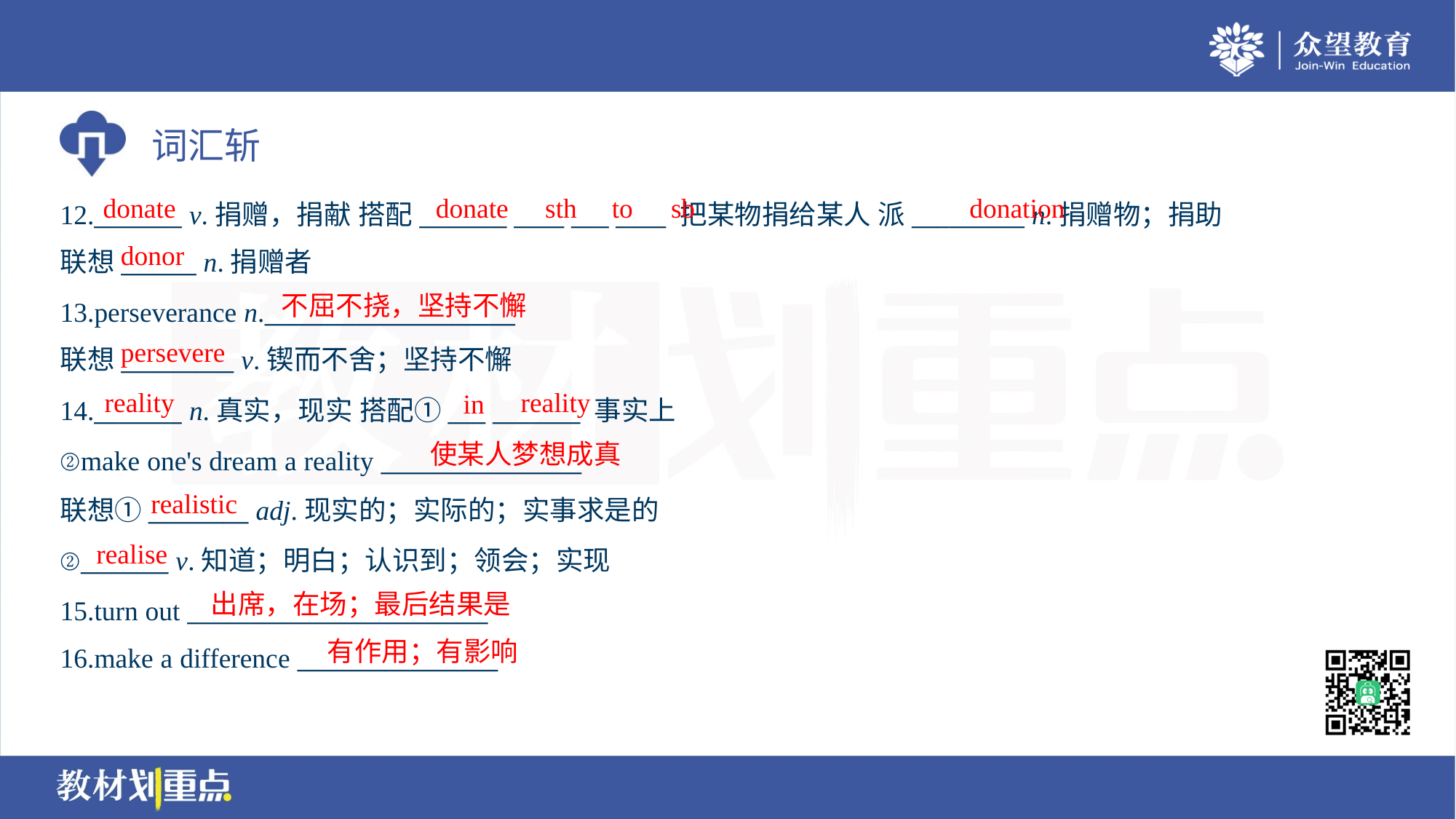

donate
donate
sth
to
sb
donation
12._______ v.捐赠，捐献 搭配_______ ____ ___ ____ 把某物捐给某人 派_________ n.捐赠物；捐助
联想______ n.捐赠者
donor
不屈不挠，坚持不懈
13.perseverance n.____________________
联想_________ v.锲而不舍；坚持不懈
persevere
reality
reality
in
14._______ n.真实，现实 搭配①___ _______ 事实上
②make one's dream a reality ________________
联想①________ adj.现实的；实际的；实事求是的
②_______ v.知道；明白；认识到；领会；实现
15.turn out ________________________
16.make a difference ________________
使某人梦想成真
realistic
realise
出席，在场；最后结果是
有作用；有影响